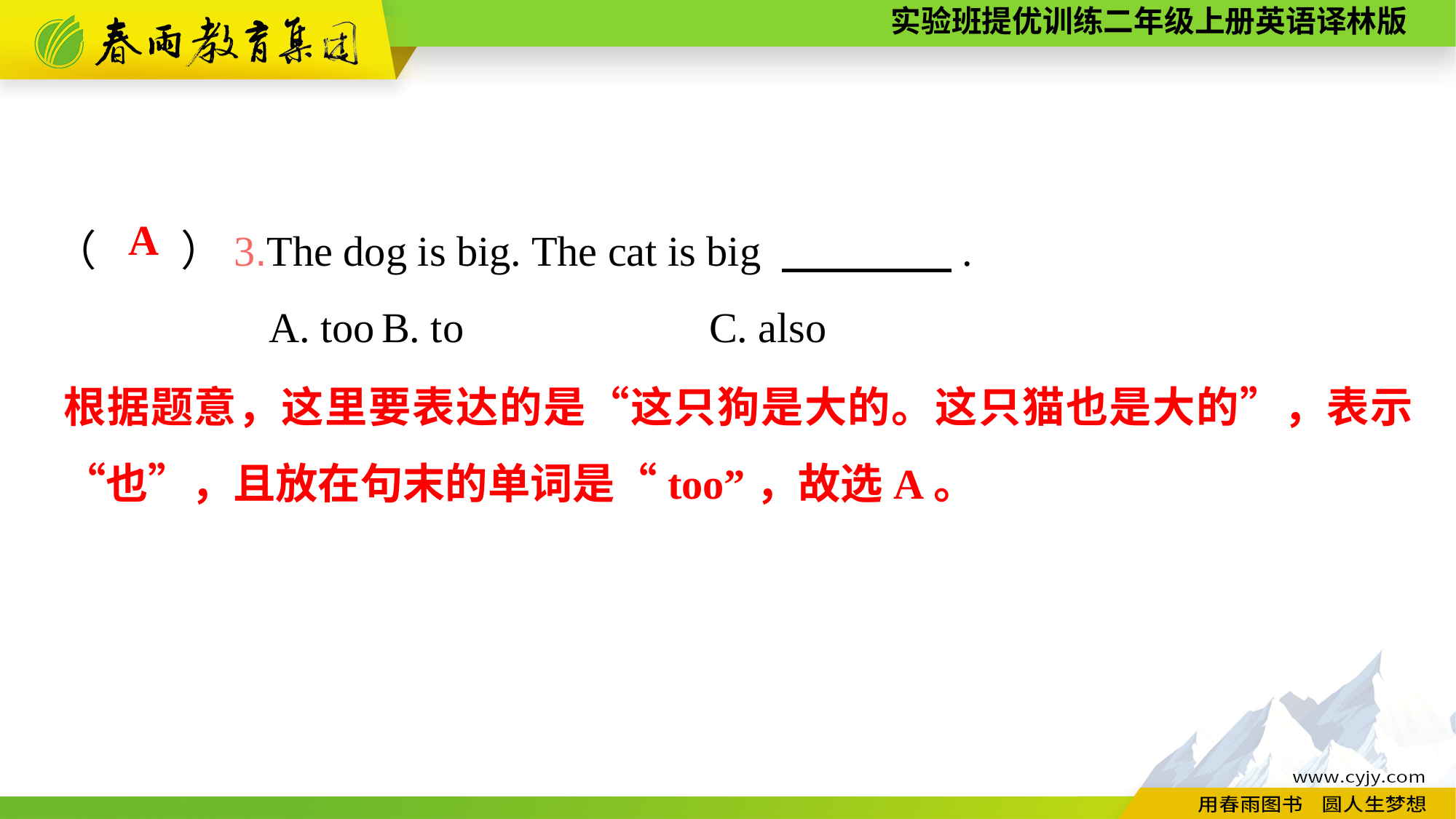

（　　）3.The dog is big. The cat is big 　　　　.
A. too	B. to			C. also
A
根据题意，这里要表达的是“这只狗是大的。这只猫也是大的”，表示“也”，且放在句末的单词是“too”，故选A。